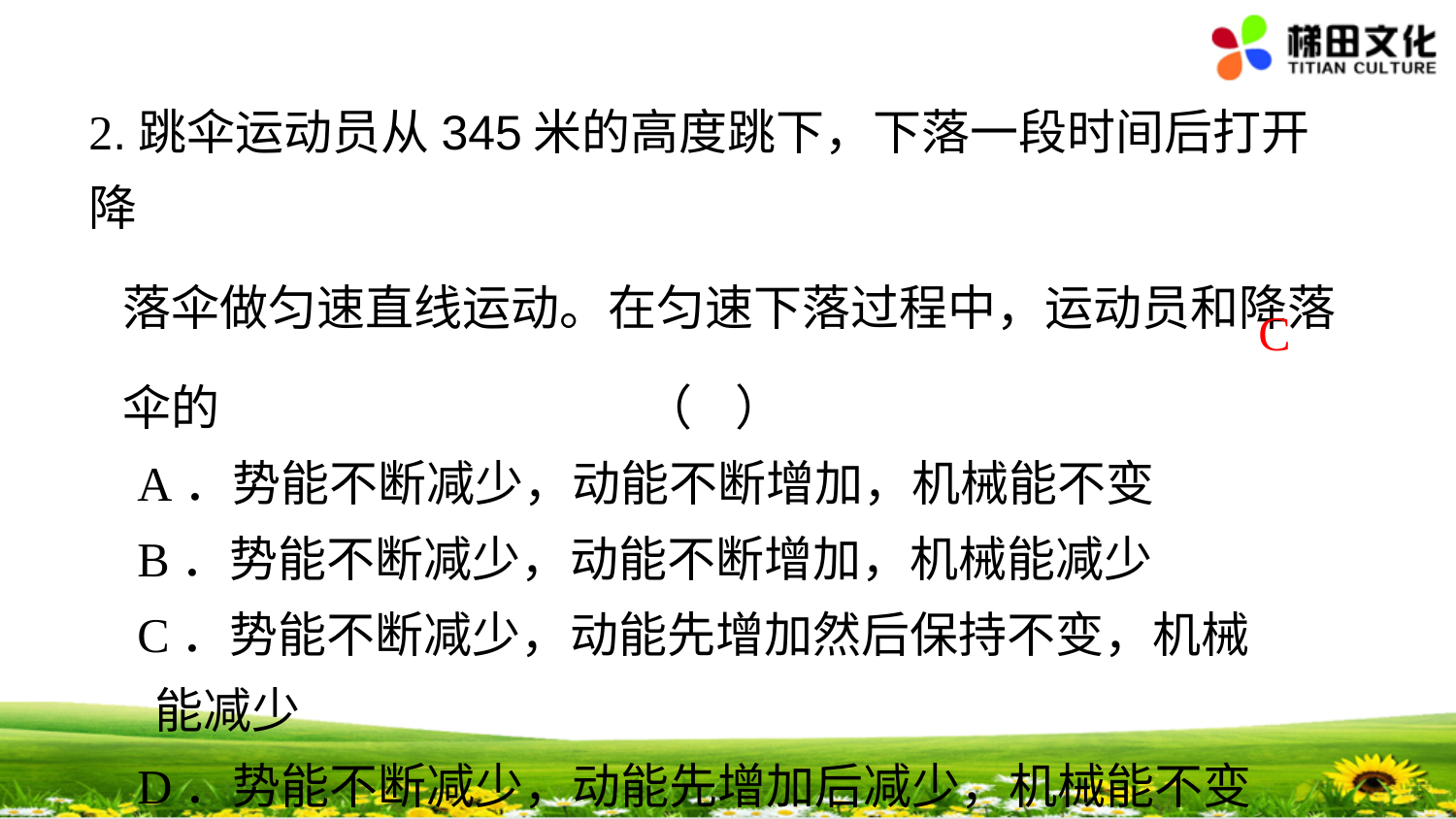

2.跳伞运动员从345米的高度跳下，下落一段时间后打开降
  落伞做匀速直线运动。在匀速下落过程中，运动员和降落
  伞的                                       （    ）
    A．势能不断减少，动能不断增加，机械能不变
    B．势能不断减少，动能不断增加，机械能减少
    C．势能不断减少，动能先增加然后保持不变，机械
     能减少
    D．势能不断减少，动能先增加后减少，机械能不变
C